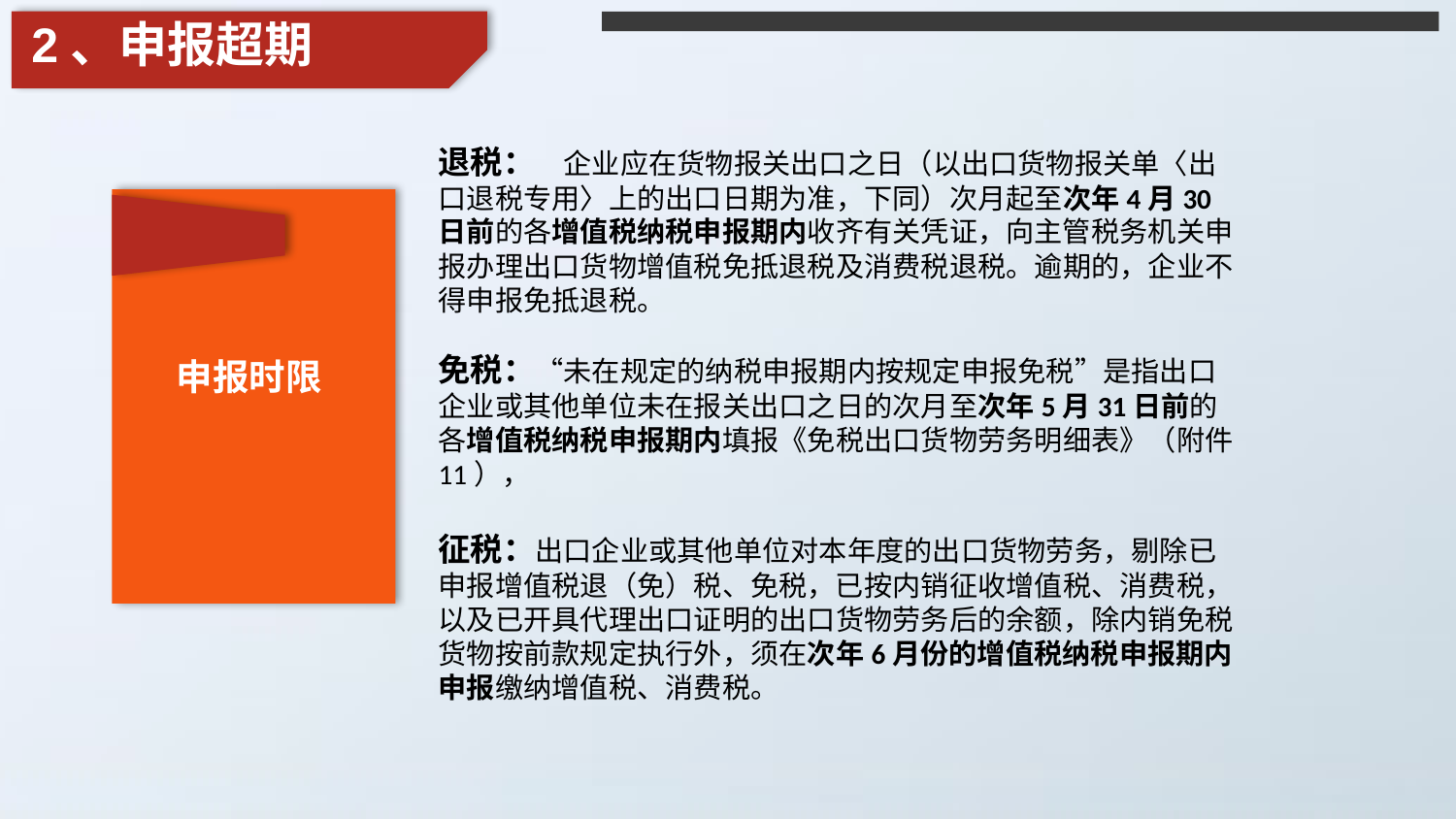

2、申报超期

退税：　企业应在货物报关出口之日（以出口货物报关单〈出口退税专用〉上的出口日期为准，下同）次月起至次年4月30日前的各增值税纳税申报期内收齐有关凭证，向主管税务机关申报办理出口货物增值税免抵退税及消费税退税。逾期的，企业不得申报免抵退税。

免税：“未在规定的纳税申报期内按规定申报免税”是指出口企业或其他单位未在报关出口之日的次月至次年5月31日前的各增值税纳税申报期内填报《免税出口货物劳务明细表》（附件11），

征税：出口企业或其他单位对本年度的出口货物劳务，剔除已申报增值税退（免）税、免税，已按内销征收增值税、消费税，以及已开具代理出口证明的出口货物劳务后的余额，除内销免税货物按前款规定执行外，须在次年6月份的增值税纳税申报期内申报缴纳增值税、消费税。

申报时限